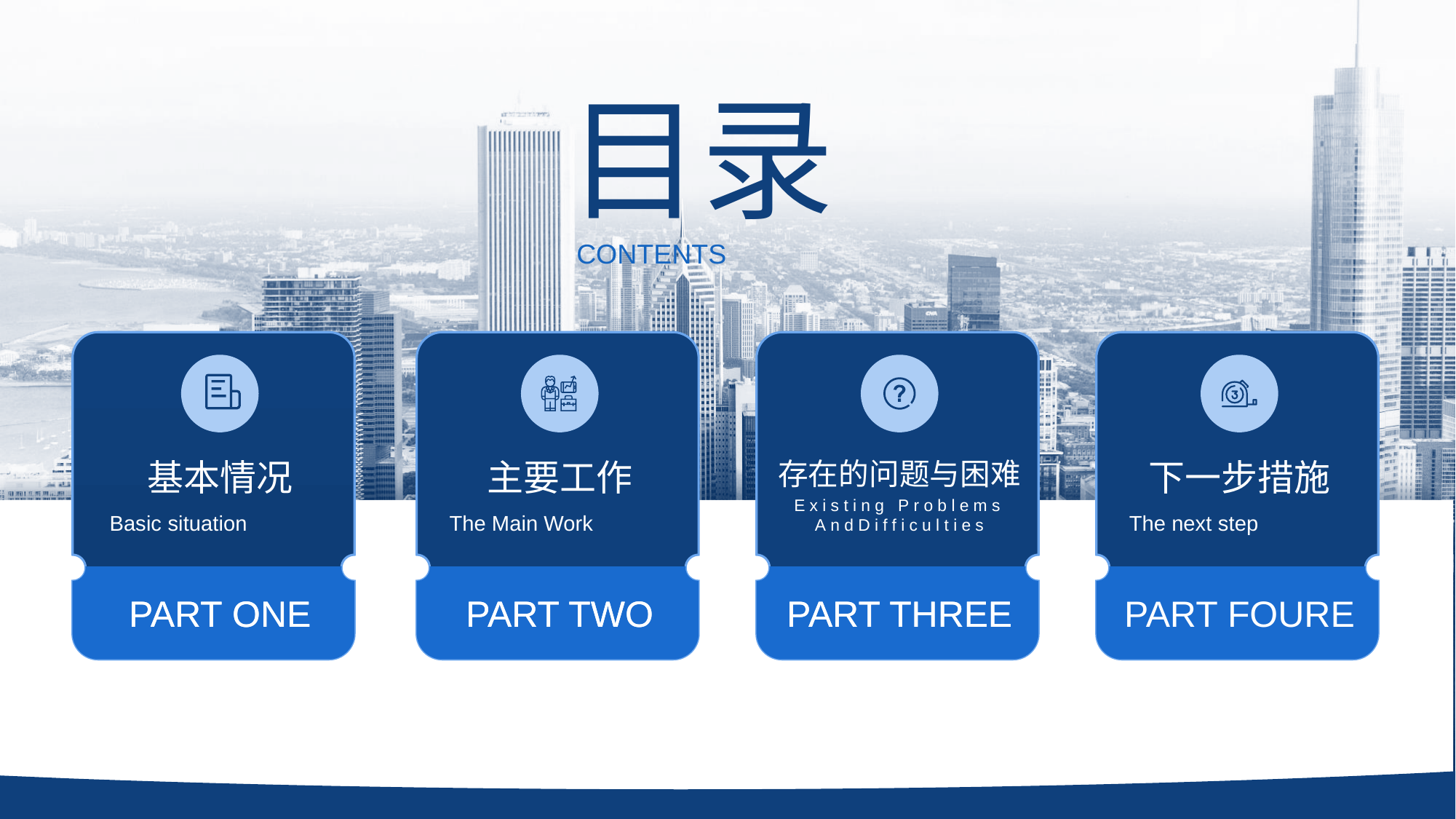

基本情况
主要工作
存在的问题与困难
下一步措施
Existing Problems AndDifficulties
Basic situation
The Main Work
The next step
PART ONE
PART TWO
PART THREE